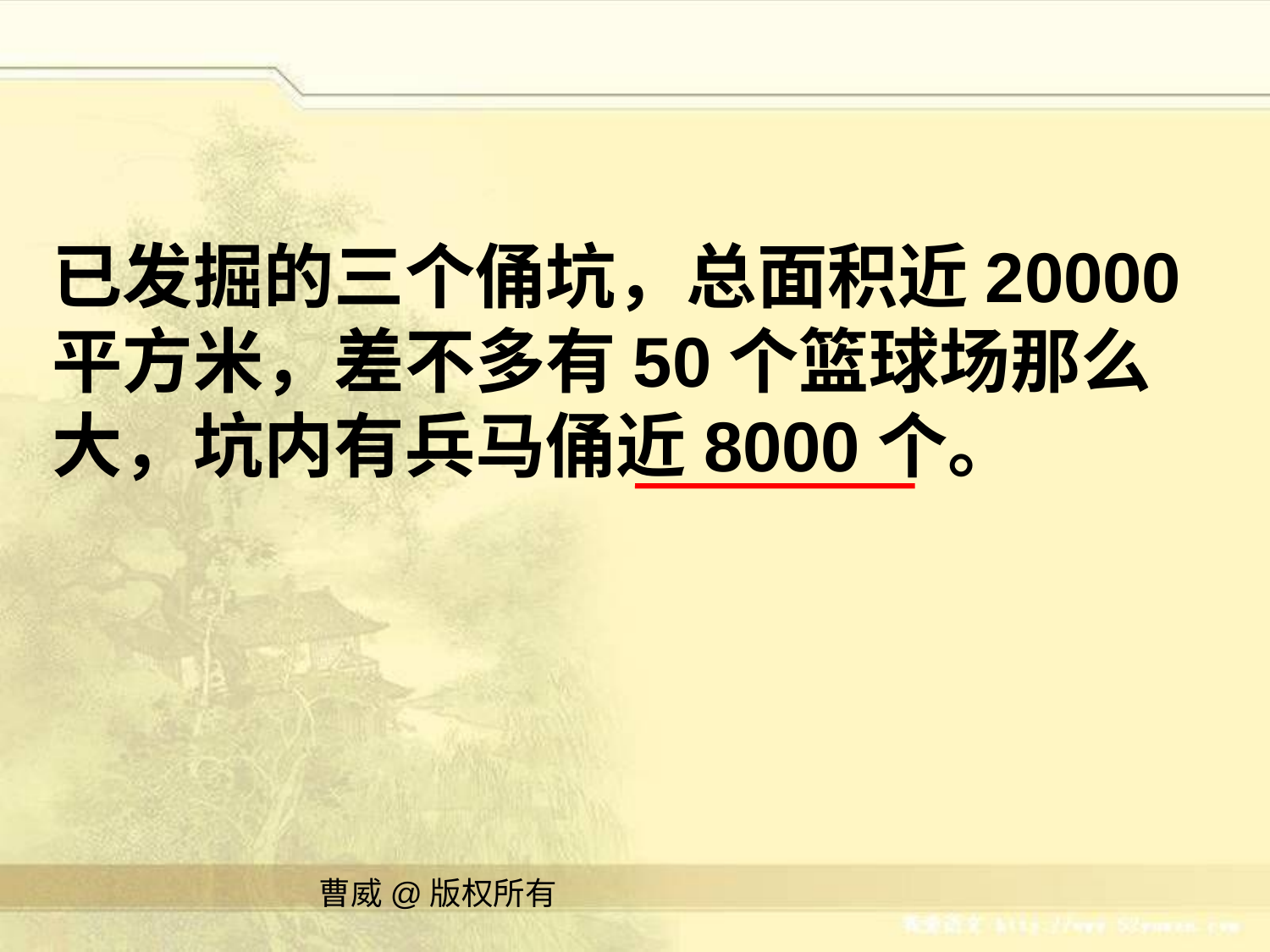

已发掘的三个俑坑，总面积近20000平方米，差不多有50个篮球场那么大，坑内有兵马俑近8000个。